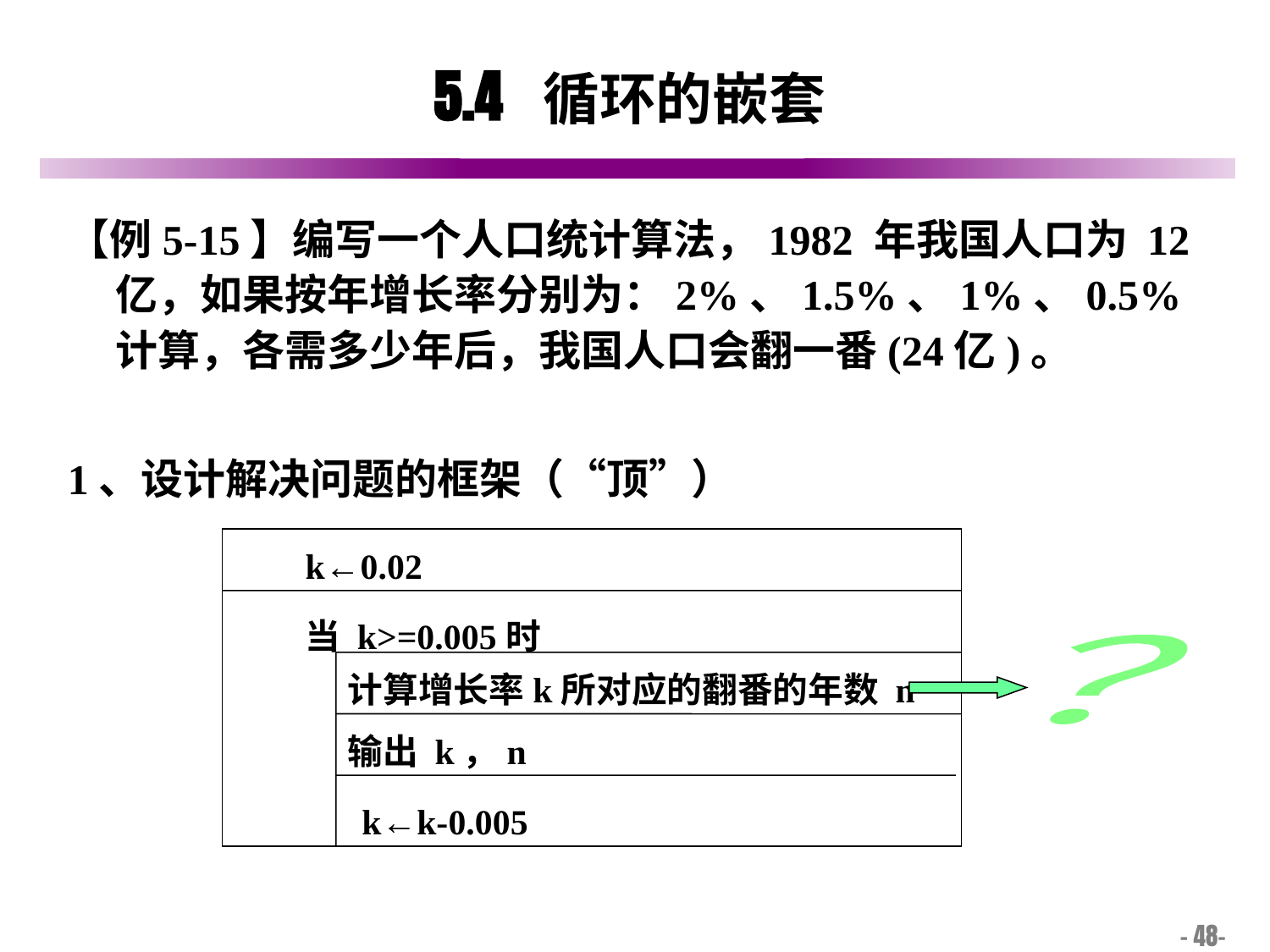

# 5.4  循环的嵌套
【例5-15】编写一个人口统计算法，1982 年我国人口为 12 亿，如果按年增长率分别为：2%、1.5%、1%、0.5%计算，各需多少年后，我国人口会翻一番(24亿)。

1、设计解决问题的框架（“顶”）

k←0.02

当 k>=0.005时

计算增长率k所对应的翻番的年数 n

输出 k，n

k←k-0.005
？

 - 48-